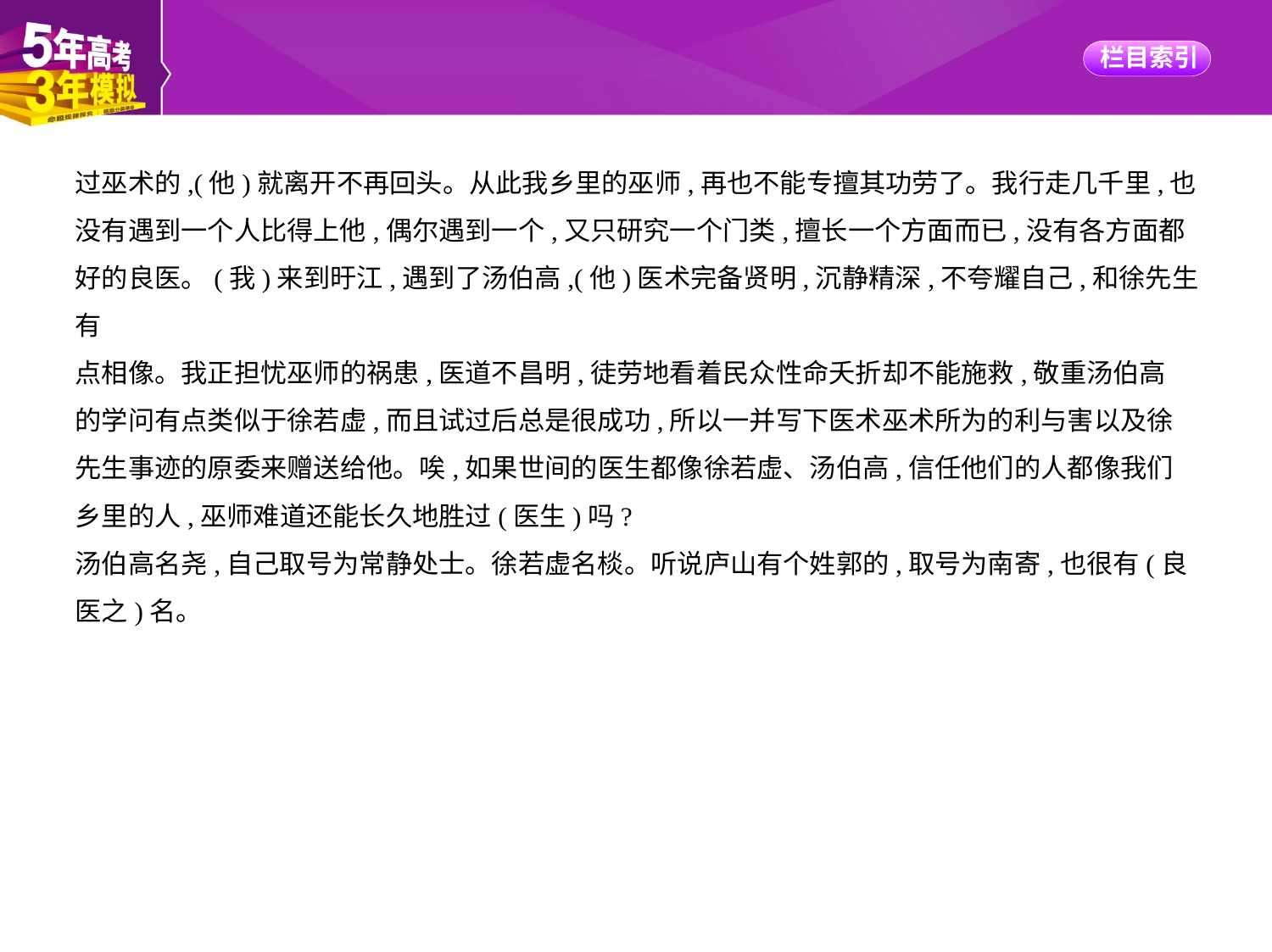

过巫术的,(他)就离开不再回头。从此我乡里的巫师,再也不能专擅其功劳了。我行走几千里,也
没有遇到一个人比得上他,偶尔遇到一个,又只研究一个门类,擅长一个方面而已,没有各方面都
好的良医。(我)来到旴江,遇到了汤伯高,(他)医术完备贤明,沉静精深,不夸耀自己,和徐先生有
点相像。我正担忧巫师的祸患,医道不昌明,徒劳地看着民众性命夭折却不能施救,敬重汤伯高
的学问有点类似于徐若虚,而且试过后总是很成功,所以一并写下医术巫术所为的利与害以及徐
先生事迹的原委来赠送给他。唉,如果世间的医生都像徐若虚、汤伯高,信任他们的人都像我们
乡里的人,巫师难道还能长久地胜过(医生)吗?
汤伯高名尧,自己取号为常静处士。徐若虚名棪。听说庐山有个姓郭的,取号为南寄,也很有(良
医之)名。